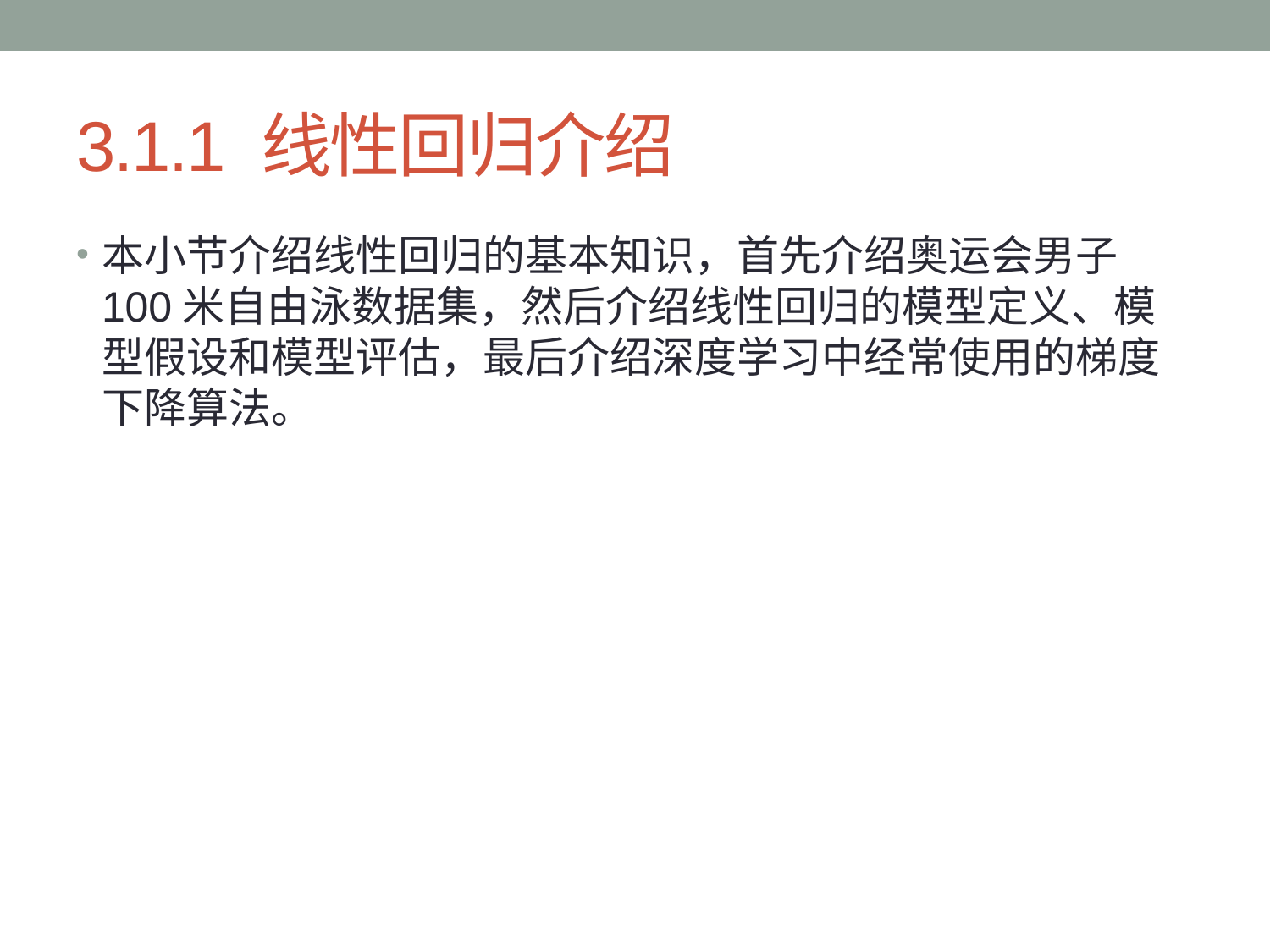

# 3.1.1 线性回归介绍
本小节介绍线性回归的基本知识，首先介绍奥运会男子100米自由泳数据集，然后介绍线性回归的模型定义、模型假设和模型评估，最后介绍深度学习中经常使用的梯度下降算法。